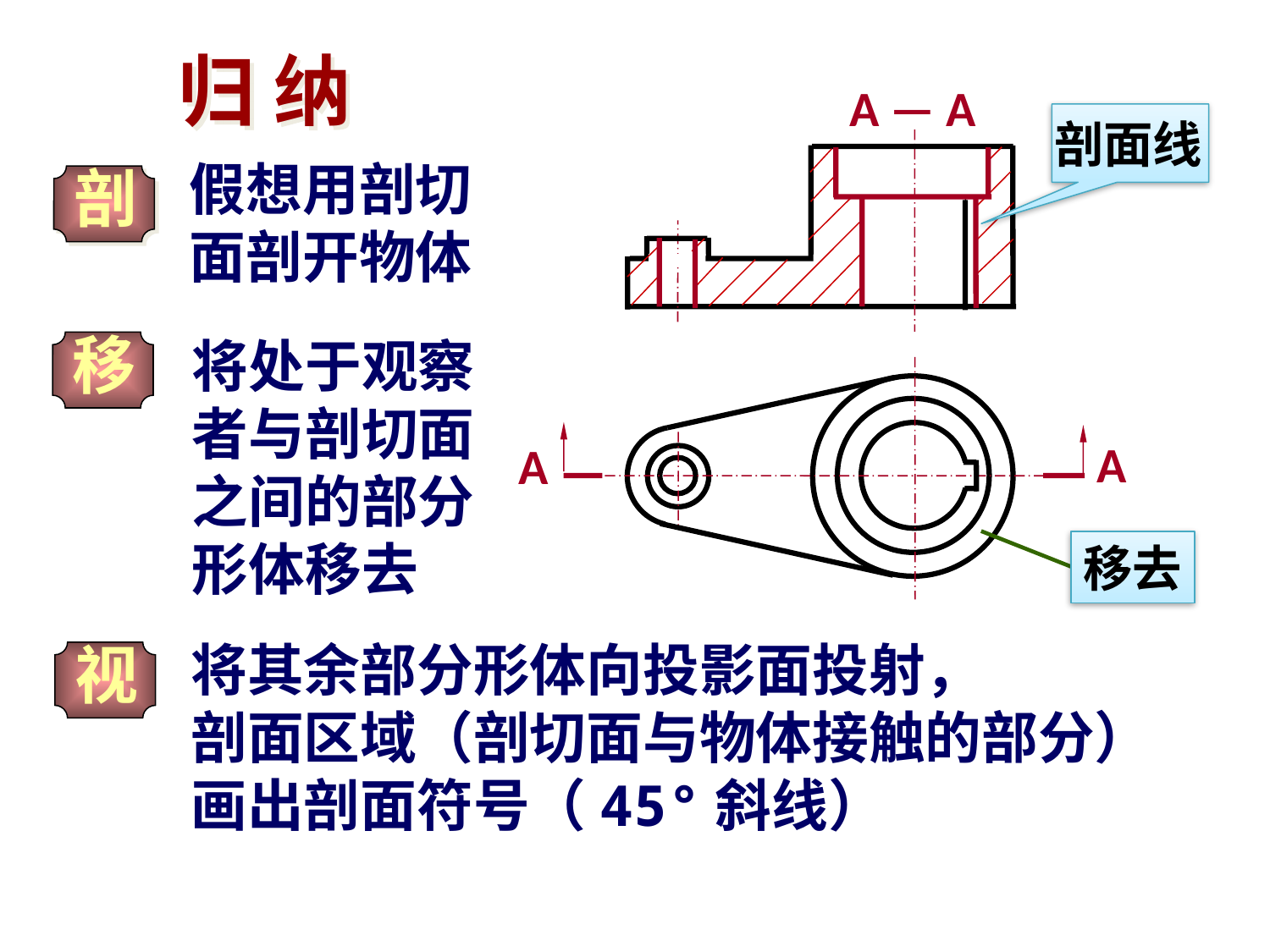

归 纳
A — A

剖面线

A
A

移去
假想用剖切
面剖开物体
剖

移
将处于观察
者与剖切面
之间的部分
形体移去

视
将其余部分形体向投影面投射，
剖面区域（剖切面与物体接触的部分）
画出剖面符号（45°斜线）